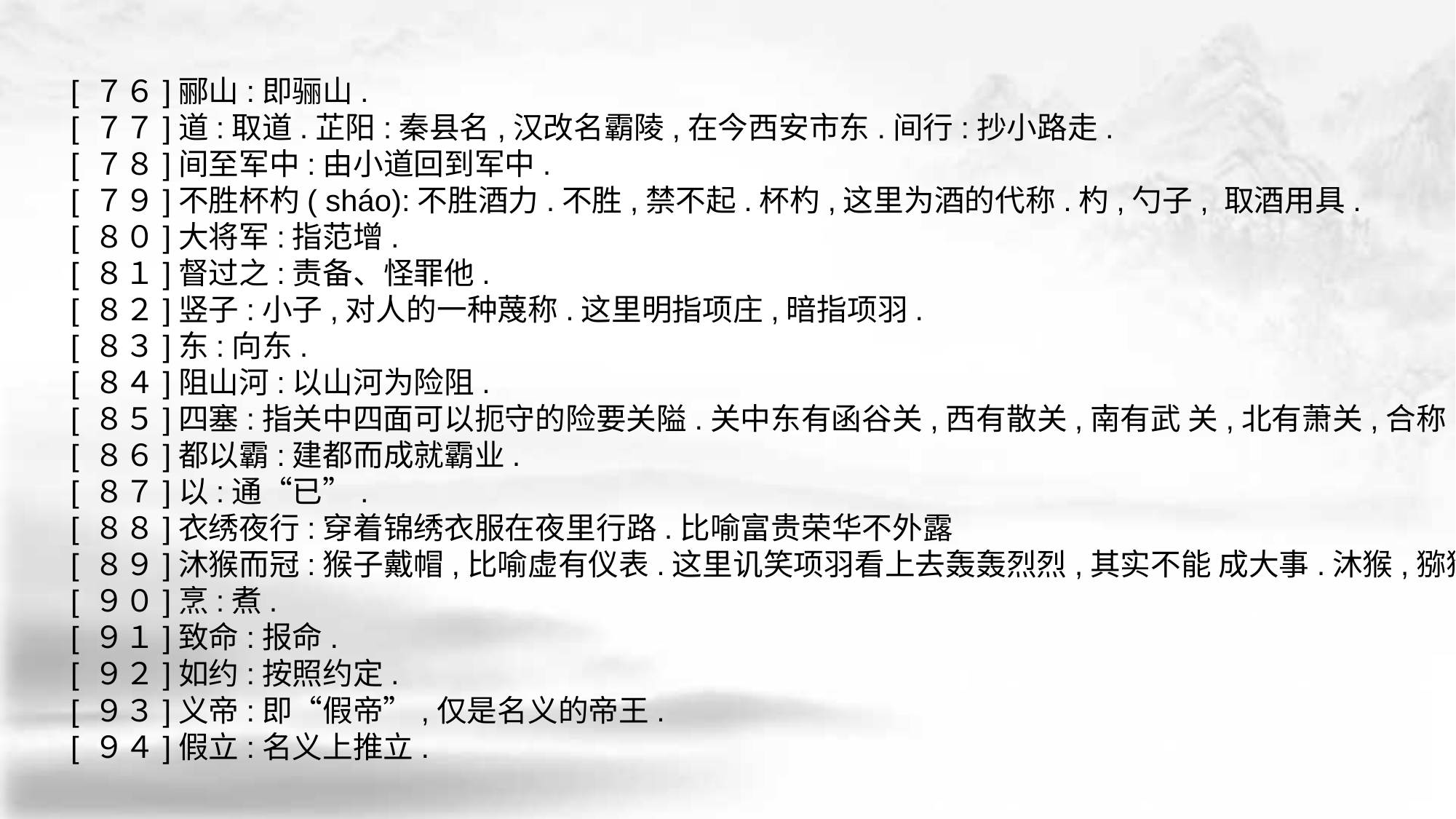

[ ７６]郦山:即骊山.
[ ７７]道:取道.芷阳:秦县名,汉改名霸陵,在今西安市东.间行:抄小路走.
[ ７８]间至军中:由小道回到军中.
[ ７９]不胜杯杓( sháo):不胜酒力.不胜,禁不起.杯杓,这里为酒的代称.杓,勺子, 取酒用具.
[ ８０]大将军:指范增.
[ ８１]督过之:责备、怪罪他.
[ ８２]竖子:小子,对人的一种蔑称.这里明指项庄,暗指项羽.
[ ８３]东:向东.
[ ８４]阻山河:以山河为险阻.
[ ８５]四塞:指关中四面可以扼守的险要关隘.关中东有函谷关,西有散关,南有武 关,北有萧关,合称“四塞”.
[ ８６]都以霸:建都而成就霸业.
[ ８７]以:通“已”.
[ ８８]衣绣夜行:穿着锦绣衣服在夜里行路.比喻富贵荣华不外露
[ ８９]沐猴而冠:猴子戴帽,比喻虚有仪表.这里讥笑项羽看上去轰轰烈烈,其实不能 成大事.沐猴,猕猴.
[ ９０]烹:煮.
[ ９１]致命:报命.
[ ９２]如约:按照约定.
[ ９３]义帝:即“假帝”,仅是名义的帝王.
[ ９４]假立:名义上推立.